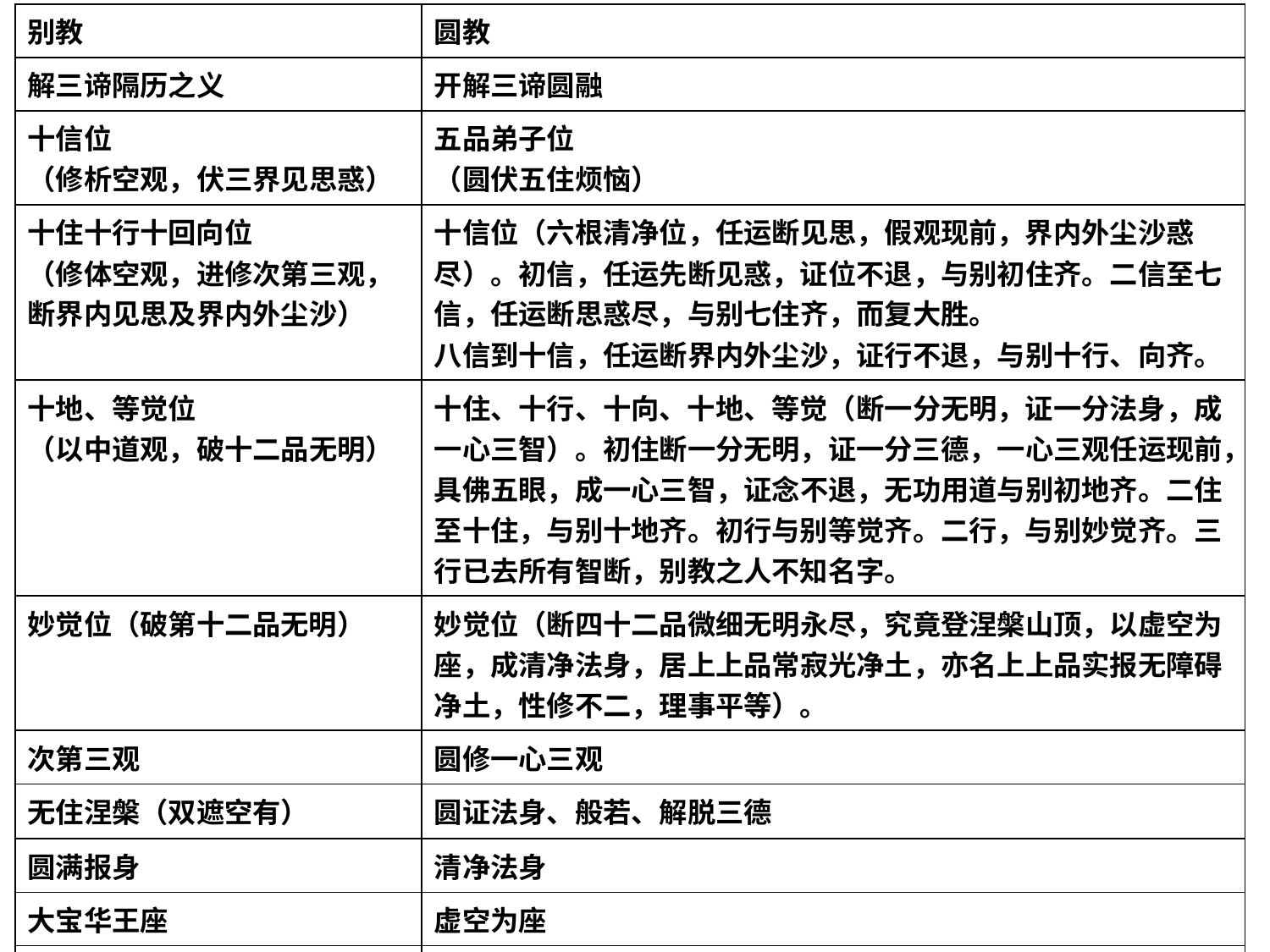

| 别教 | 圆教 |
| --- | --- |
| 解三谛隔历之义 | 开解三谛圆融 |
| 十信位 （修析空观，伏三界见思惑） | 五品弟子位 （圆伏五住烦恼） |
| 十住十行十回向位 （修体空观，进修次第三观，断界内见思及界内外尘沙） | 十信位（六根清净位，任运断见思，假观现前，界内外尘沙惑尽）。初信，任运先断见惑，证位不退，与别初住齐。二信至七信，任运断思惑尽，与别七住齐，而复大胜。 八信到十信，任运断界内外尘沙，证行不退，与别十行、向齐。 |
| 十地、等觉位 （以中道观，破十二品无明） | 十住、十行、十向、十地、等觉（断一分无明，证一分法身，成一心三智）。初住断一分无明，证一分三德，一心三观任运现前，具佛五眼，成一心三智，证念不退，无功用道与别初地齐。二住至十住，与别十地齐。初行与别等觉齐。二行，与别妙觉齐。三行已去所有智断，别教之人不知名字。 |
| 妙觉位（破第十二品无明） | 妙觉位（断四十二品微细无明永尽，究竟登涅槃山顶，以虚空为座，成清净法身，居上上品常寂光净土，亦名上上品实报无障碍净土，性修不二，理事平等）。 |
| 次第三观 | 圆修一心三观 |
| 无住涅槃（双遮空有） | 圆证法身、般若、解脱三德 |
| 圆满报身 | 清净法身 |
| 大宝华王座 | 虚空为座 |
| 莲华藏世界七宝菩提树 | 究竟登涅槃山顶，法身遍一切处，无道树可覆。 |